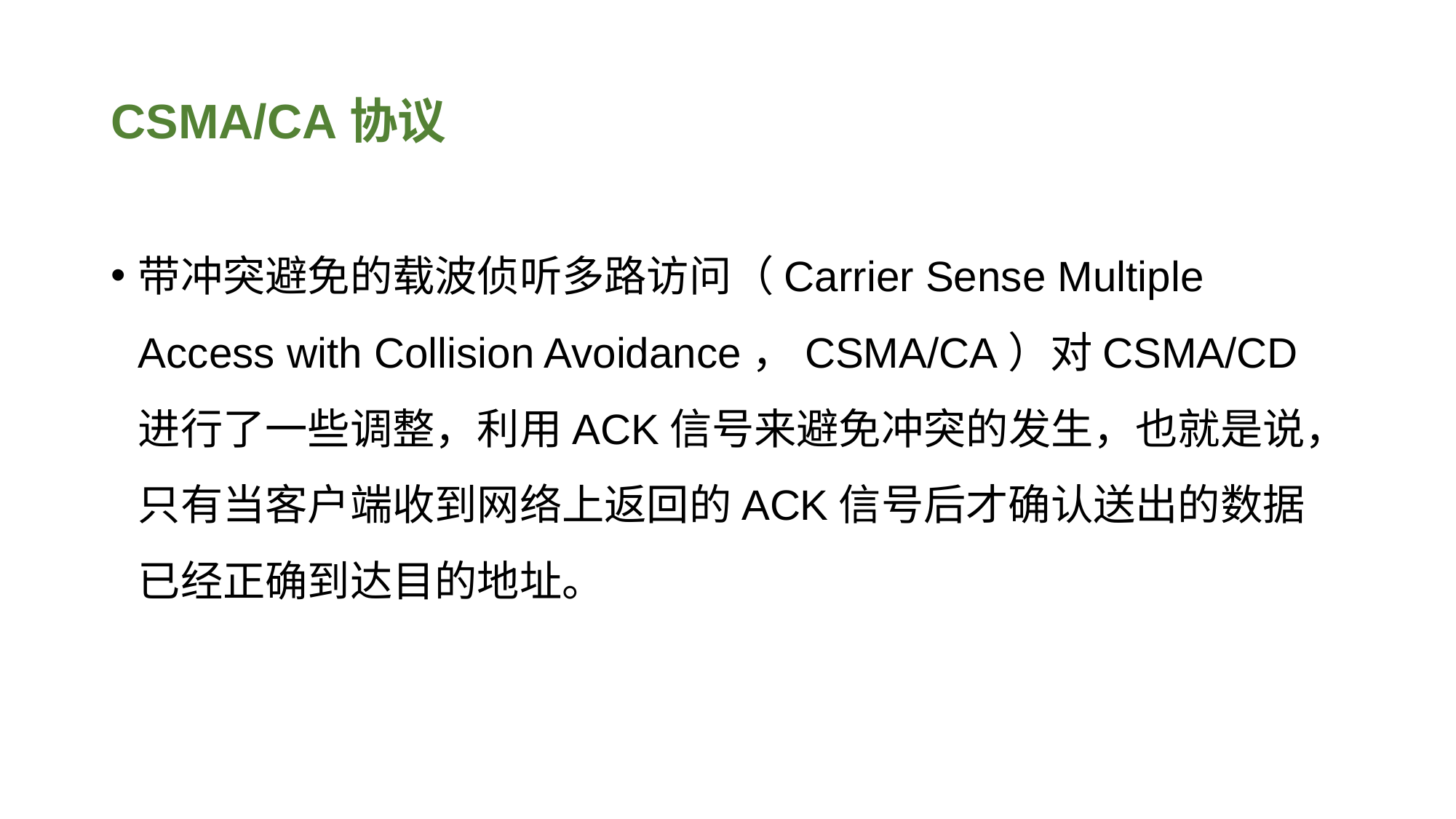

# CSMA/CA协议
带冲突避免的载波侦听多路访问（Carrier Sense Multiple Access with Collision Avoidance，CSMA/CA）对CSMA/CD进行了一些调整，利用ACK信号来避免冲突的发生，也就是说，只有当客户端收到网络上返回的ACK信号后才确认送出的数据已经正确到达目的地址。